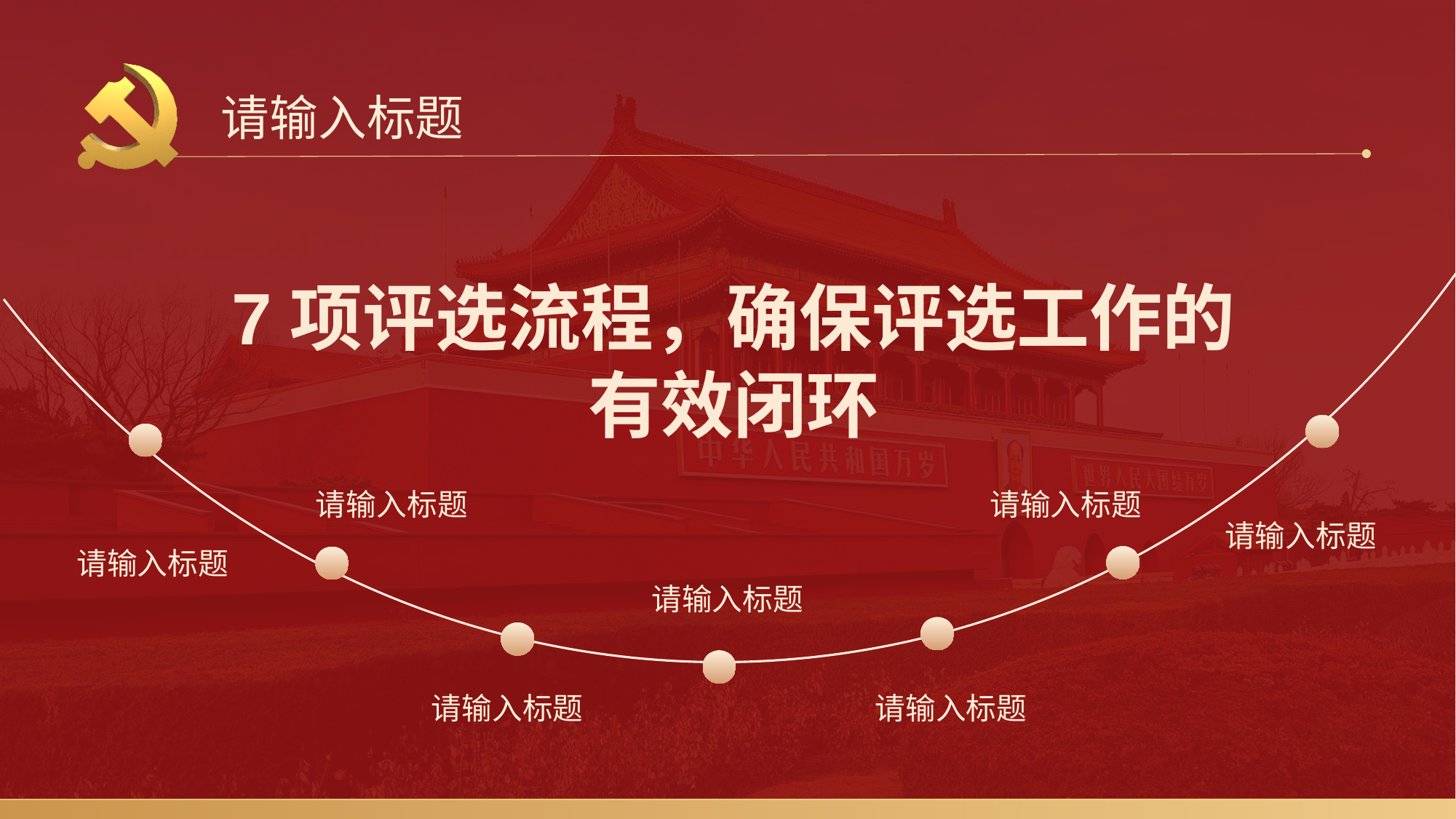

请输入标题
请输入标题
请输入标题
 请输入标题

请输入标题

请输入标题
请输入标题
请输入标题
7项评选流程，确保评选工作的有效闭环